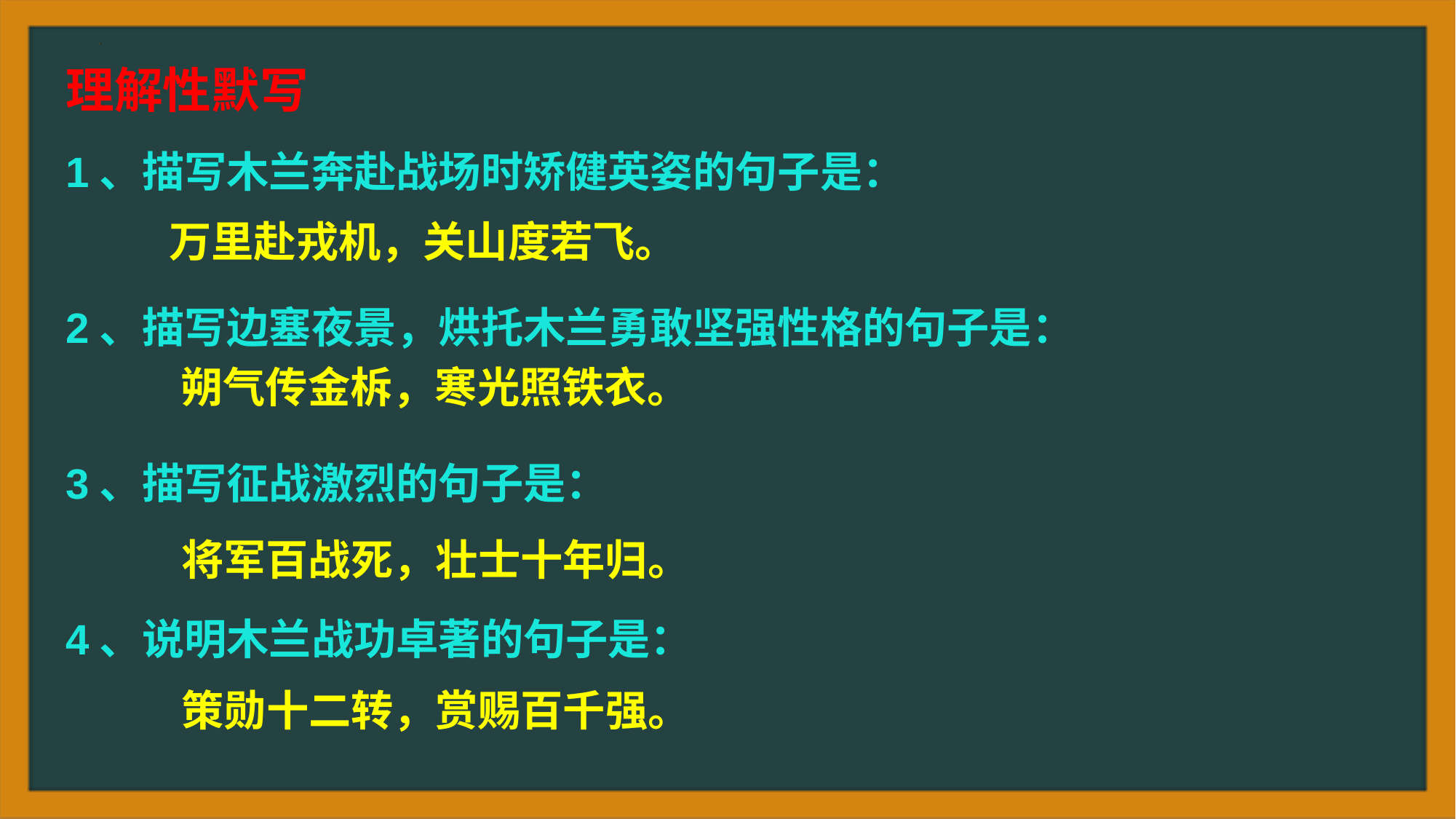

理解性默写
1、描写木兰奔赴战场时矫健英姿的句子是：

2、描写边塞夜景，烘托木兰勇敢坚强性格的句子是：

3、描写征战激烈的句子是：

4、说明木兰战功卓著的句子是：
 万里赴戎机，关山度若飞。
朔气传金柝，寒光照铁衣。
 将军百战死，壮士十年归。
 策勋十二转，赏赐百千强。